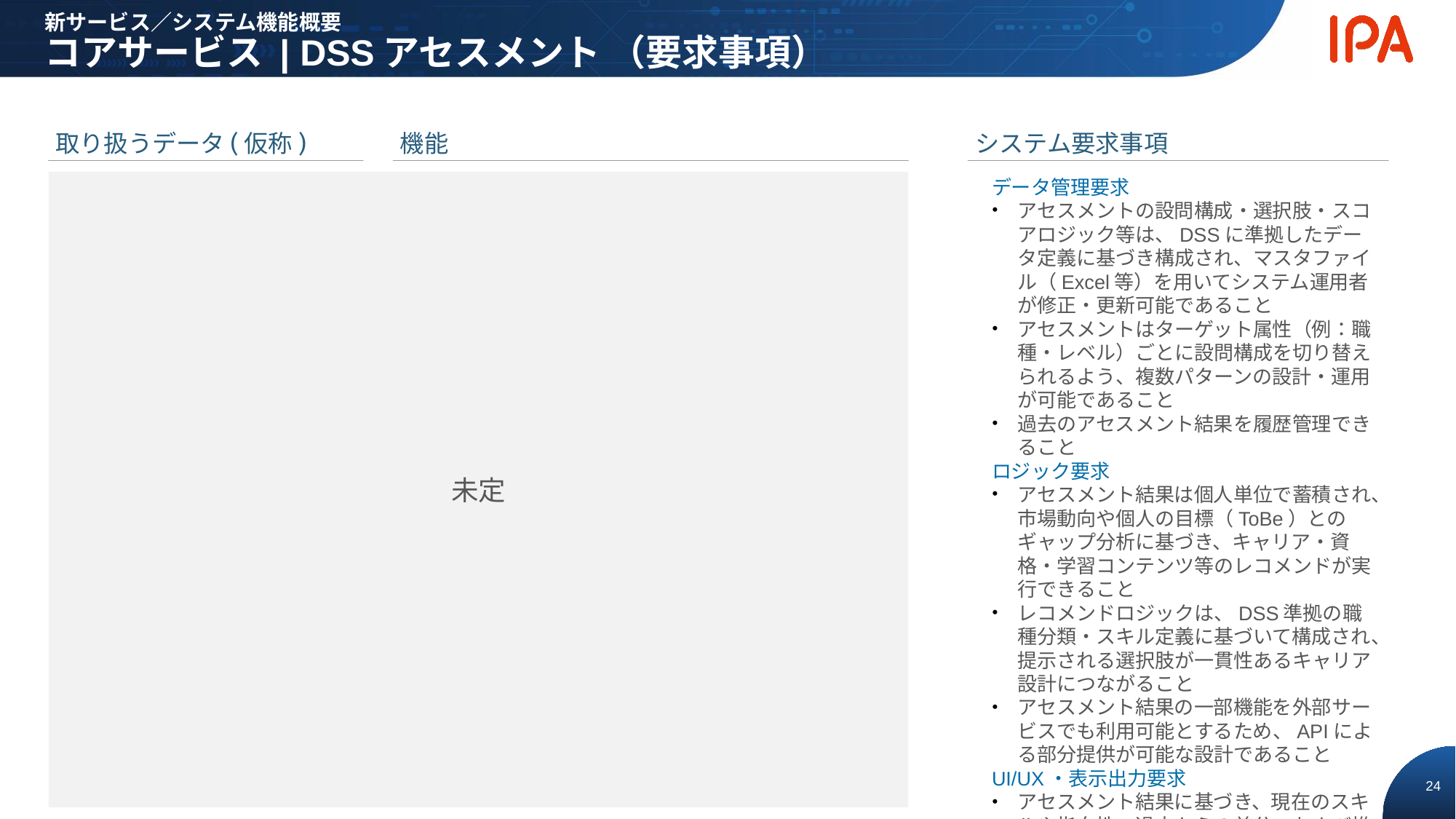

新サービス／システム機能概要
コアサービス | DSSアセスメント （要求事項）
取り扱うデータ(仮称)
機能
システム要求事項
データ管理要求
アセスメントの設問構成・選択肢・スコアロジック等は、DSSに準拠したデータ定義に基づき構成され、マスタファイル（Excel等）を用いてシステム運用者が修正・更新可能であること
アセスメントはターゲット属性（例：職種・レベル）ごとに設問構成を切り替えられるよう、複数パターンの設計・運用が可能であること
過去のアセスメント結果を履歴管理できること
ロジック要求
アセスメント結果は個人単位で蓄積され、市場動向や個人の目標（ToBe）とのギャップ分析に基づき、キャリア・資格・学習コンテンツ等のレコメンドが実行できること
レコメンドロジックは、DSS準拠の職種分類・スキル定義に基づいて構成され、提示される選択肢が一貫性あるキャリア設計につながること
アセスメント結果の一部機能を外部サービスでも利用可能とするため、APIによる部分提供が可能な設計であること
UI/UX・表示出力要求
アセスメント結果に基づき、現在のスキルや指向性、過去からの差分、および推奨されるキャリアパス・資格・学習コンテンツを、アナリティクス上に視覚的に表示できること
アセスメント実施時のユーザ負荷が過度とならないこと（設問数・回答時間）
未定